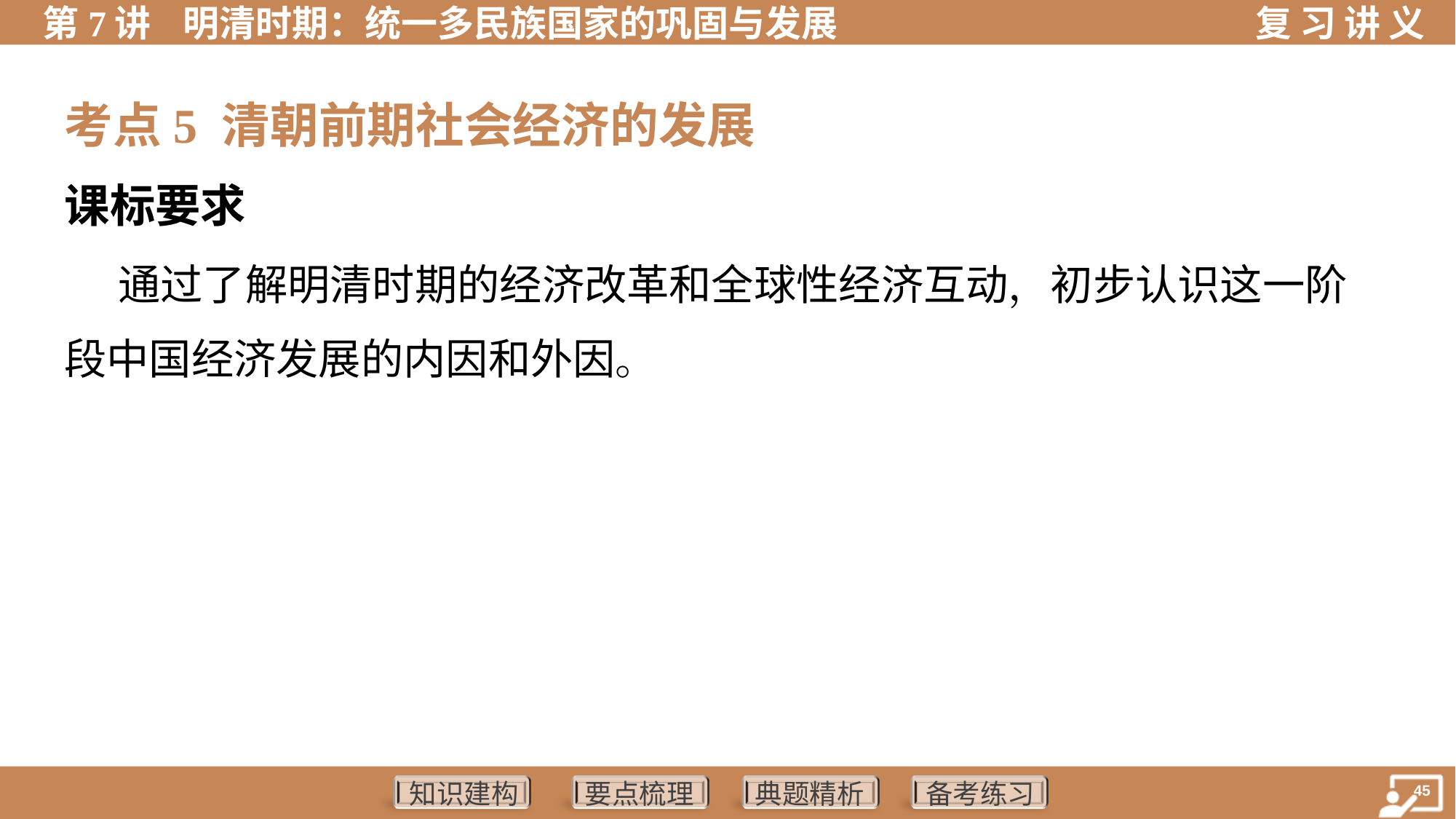

考点5 清朝前期社会经济的发展
课标要求
    通过了解明清时期的经济改革和全球性经济互动，初步认识这一阶
段中国经济发展的内因和外因。